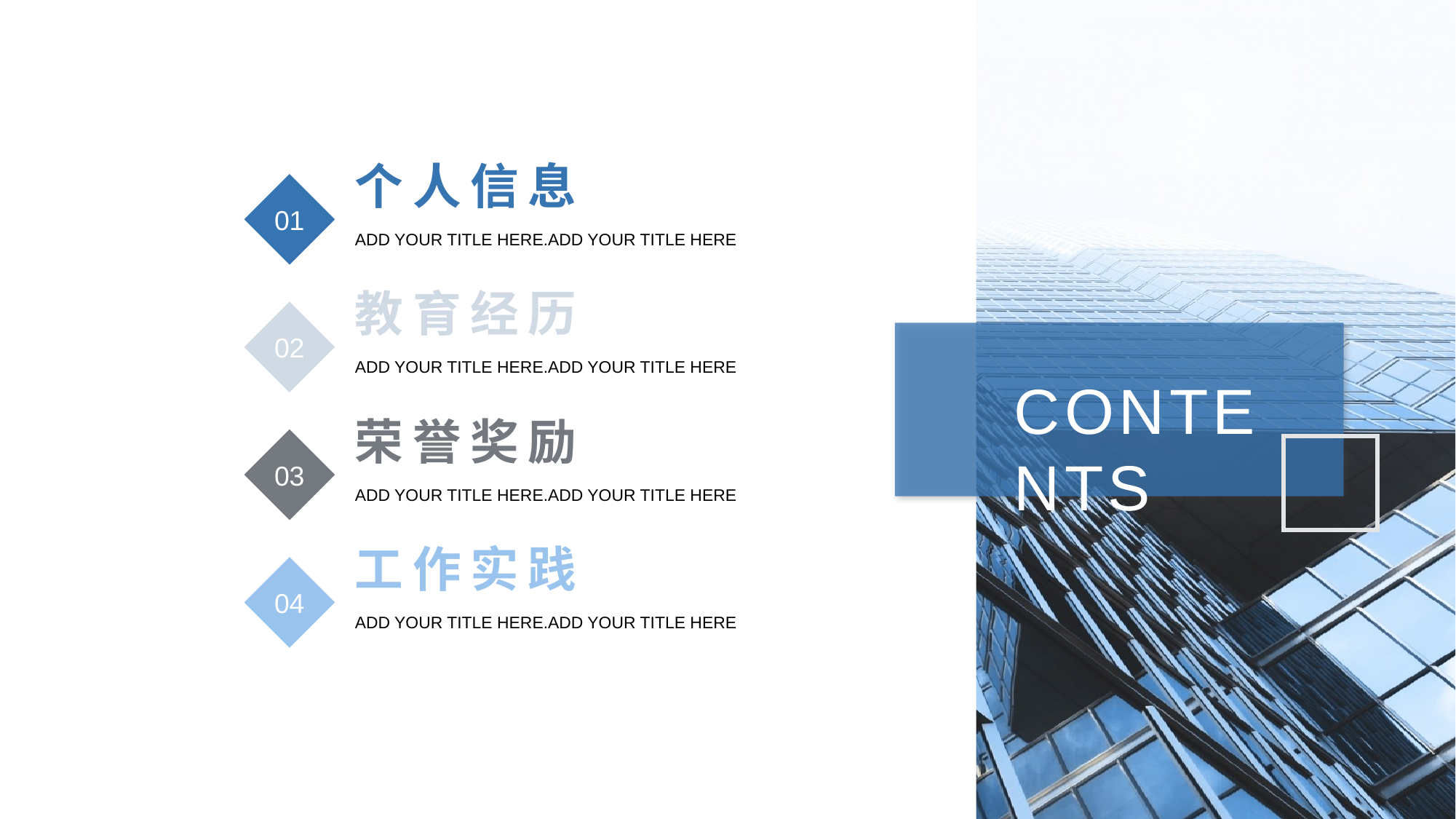

个人信息
ADD YOUR TITLE HERE.ADD YOUR TITLE HERE
01
教育经历
ADD YOUR TITLE HERE.ADD YOUR TITLE HERE
02
荣誉奖励
ADD YOUR TITLE HERE.ADD YOUR TITLE HERE
03
工作实践
ADD YOUR TITLE HERE.ADD YOUR TITLE HERE
04

CONTENTS